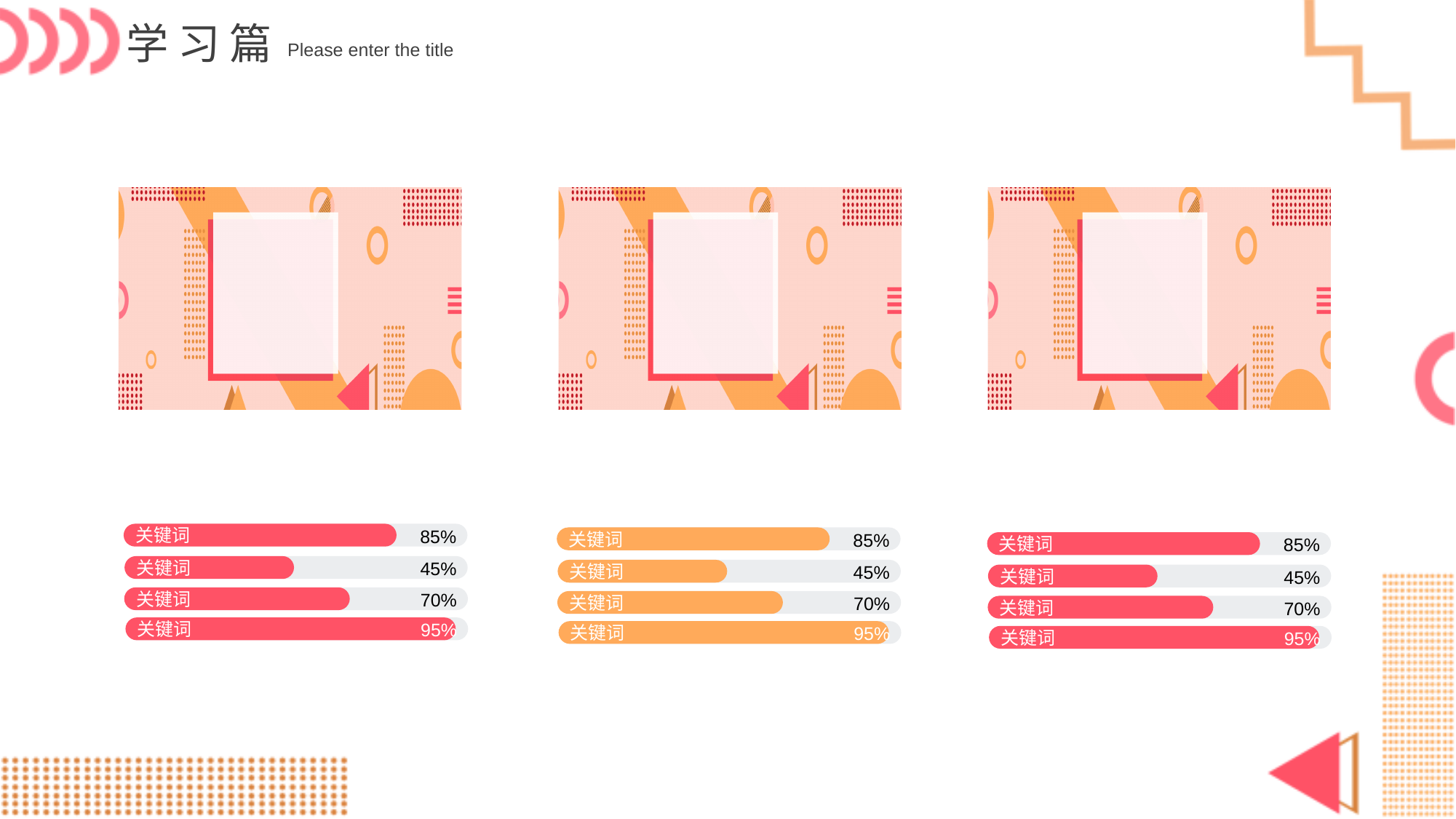

学习篇
Please enter the title

85%
关键词

85%
关键词

85%
关键词

45%
关键词

45%
关键词

45%
关键词

70%
关键词

70%
关键词

70%
关键词

95%
关键词

95%
关键词

95%
关键词